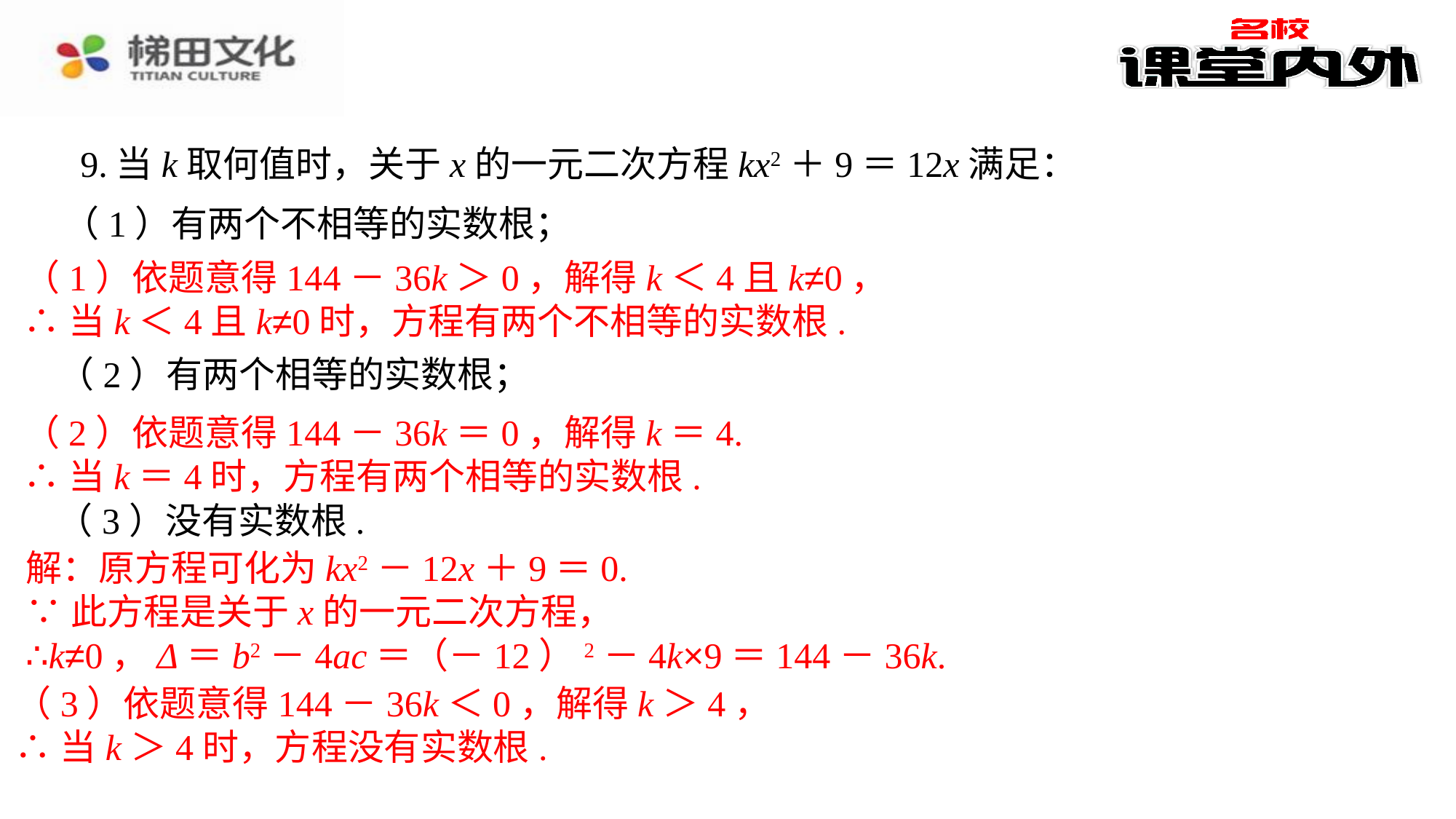

9.当k取何值时，关于x的一元二次方程kx2＋9＝12x满足：
（1）有两个不相等的实数根；
（1）依题意得144－36k＞0，解得k＜4且k≠0，
∴当k＜4且k≠0时，方程有两个不相等的实数根.
（2）有两个相等的实数根；
（2）依题意得144－36k＝0，解得k＝4.
∴当k＝4时，方程有两个相等的实数根.
（3）没有实数根.
解：原方程可化为kx2－12x＋9＝0.
∵此方程是关于x的一元二次方程，
∴k≠0，Δ＝b2－4ac＝（－12）2－4k×9＝144－36k.
（3）依题意得144－36k＜0，解得k＞4，
∴当k＞4时，方程没有实数根.